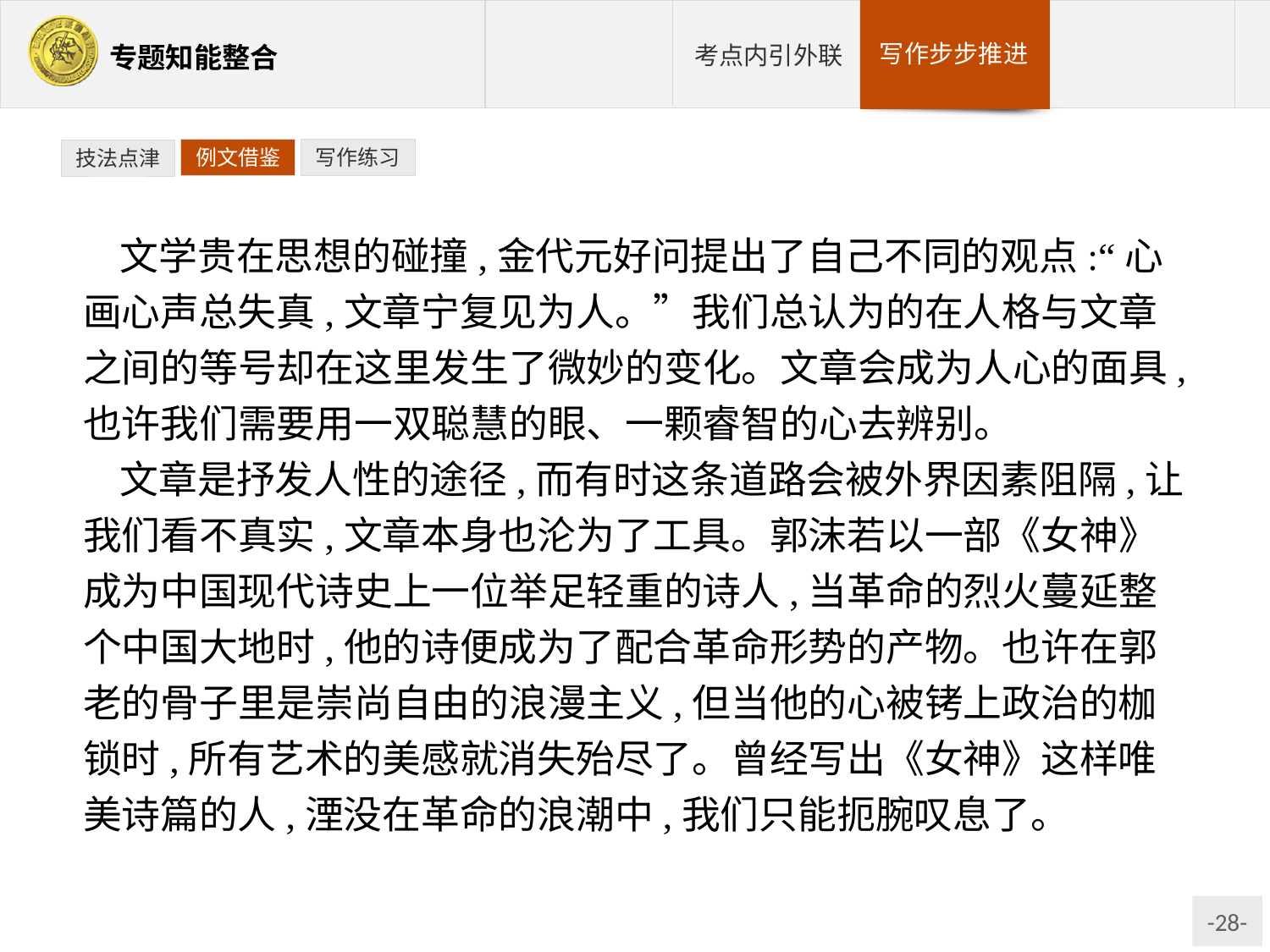

例文借鉴
写作练习
技法点津
文学贵在思想的碰撞,金代元好问提出了自己不同的观点:“心画心声总失真,文章宁复见为人。”我们总认为的在人格与文章之间的等号却在这里发生了微妙的变化。文章会成为人心的面具,也许我们需要用一双聪慧的眼、一颗睿智的心去辨别。
文章是抒发人性的途径,而有时这条道路会被外界因素阻隔,让我们看不真实,文章本身也沦为了工具。郭沫若以一部《女神》成为中国现代诗史上一位举足轻重的诗人,当革命的烈火蔓延整个中国大地时,他的诗便成为了配合革命形势的产物。也许在郭老的骨子里是崇尚自由的浪漫主义,但当他的心被铐上政治的枷锁时,所有艺术的美感就消失殆尽了。曾经写出《女神》这样唯美诗篇的人,湮没在革命的浪潮中,我们只能扼腕叹息了。